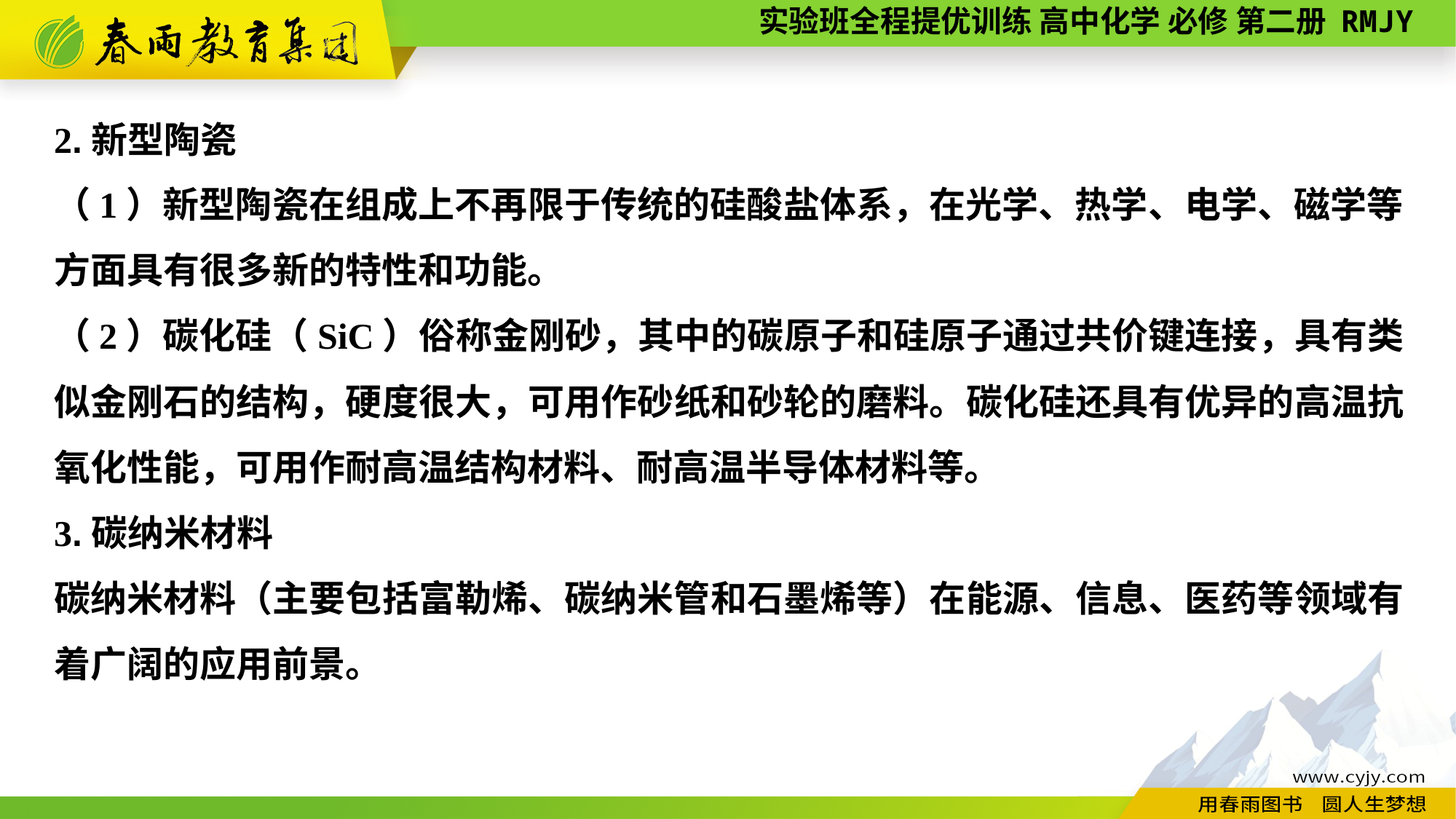

2.新型陶瓷
（1）新型陶瓷在组成上不再限于传统的硅酸盐体系，在光学、热学、电学、磁学等方面具有很多新的特性和功能。
（2）碳化硅（SiC）俗称金刚砂，其中的碳原子和硅原子通过共价键连接，具有类似金刚石的结构，硬度很大，可用作砂纸和砂轮的磨料。碳化硅还具有优异的高温抗氧化性能，可用作耐高温结构材料、耐高温半导体材料等。
3.碳纳米材料
碳纳米材料（主要包括富勒烯、碳纳米管和石墨烯等）在能源、信息、医药等领域有着广阔的应用前景。